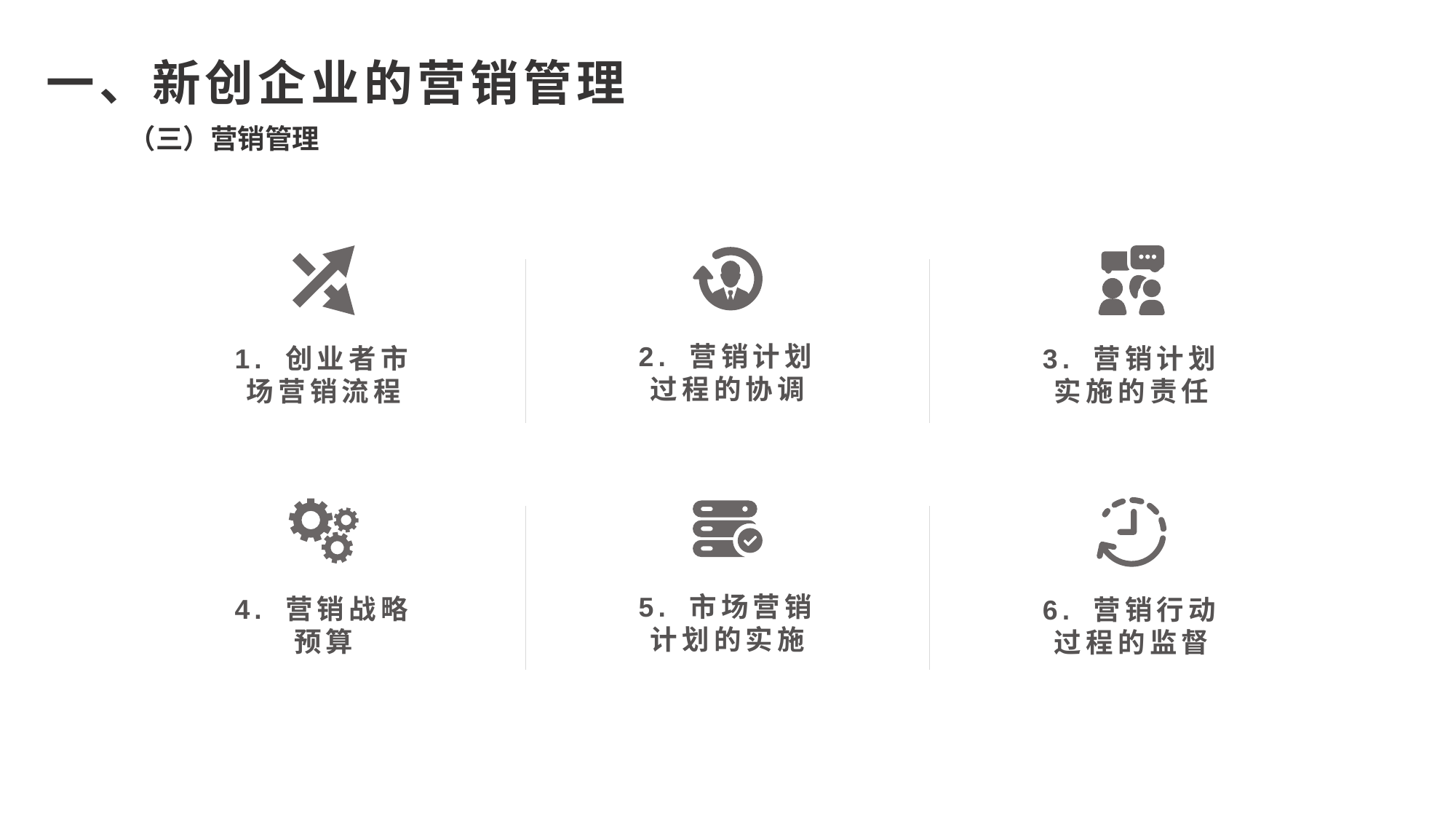

一、新创企业的营销管理
（三）营销管理

1. 创业者市场营销流程

3. 营销计划实施的责任

2. 营销计划过程的协调

6. 营销行动过程的监督

4. 营销战略预算

5. 市场营销计划的实施